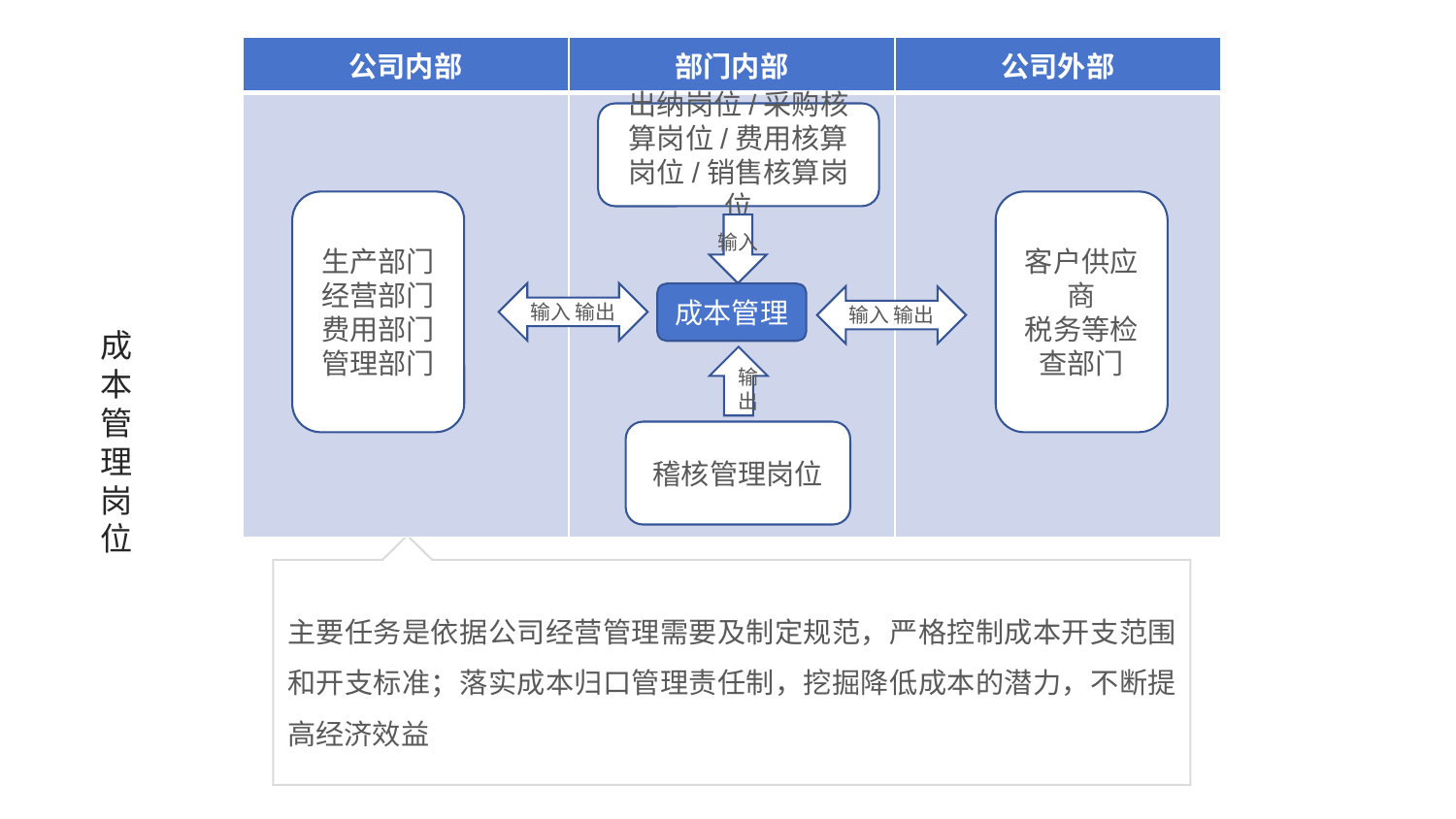

| 公司内部 | 部门内部 | 公司外部 |
| --- | --- | --- |
|  |  |  |
出纳岗位/采购核算岗位/费用核算岗位/销售核算岗位
生产部门
经营部门
费用部门
管理部门
客户供应商
税务等检查部门
输入
输入 输出
成本管理
输入 输出
# 成本管理岗位
输出
稽核管理岗位
主要任务是依据公司经营管理需要及制定规范，严格控制成本开支范围和开支标准；落实成本归口管理责任制，挖掘降低成本的潜力，不断提高经济效益